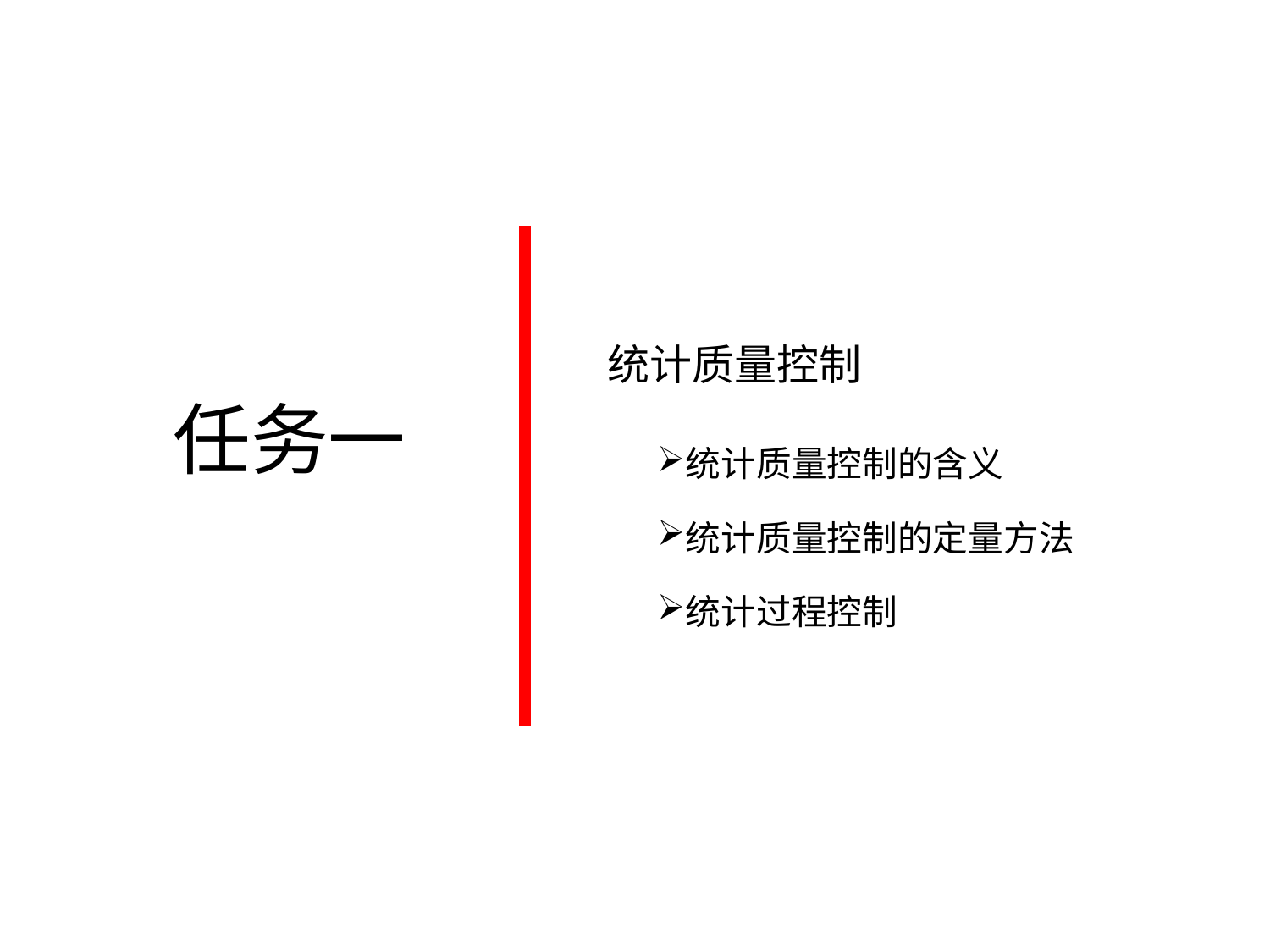

统计质量控制
统计质量控制的含义
统计质量控制的定量方法
统计过程控制

任务一